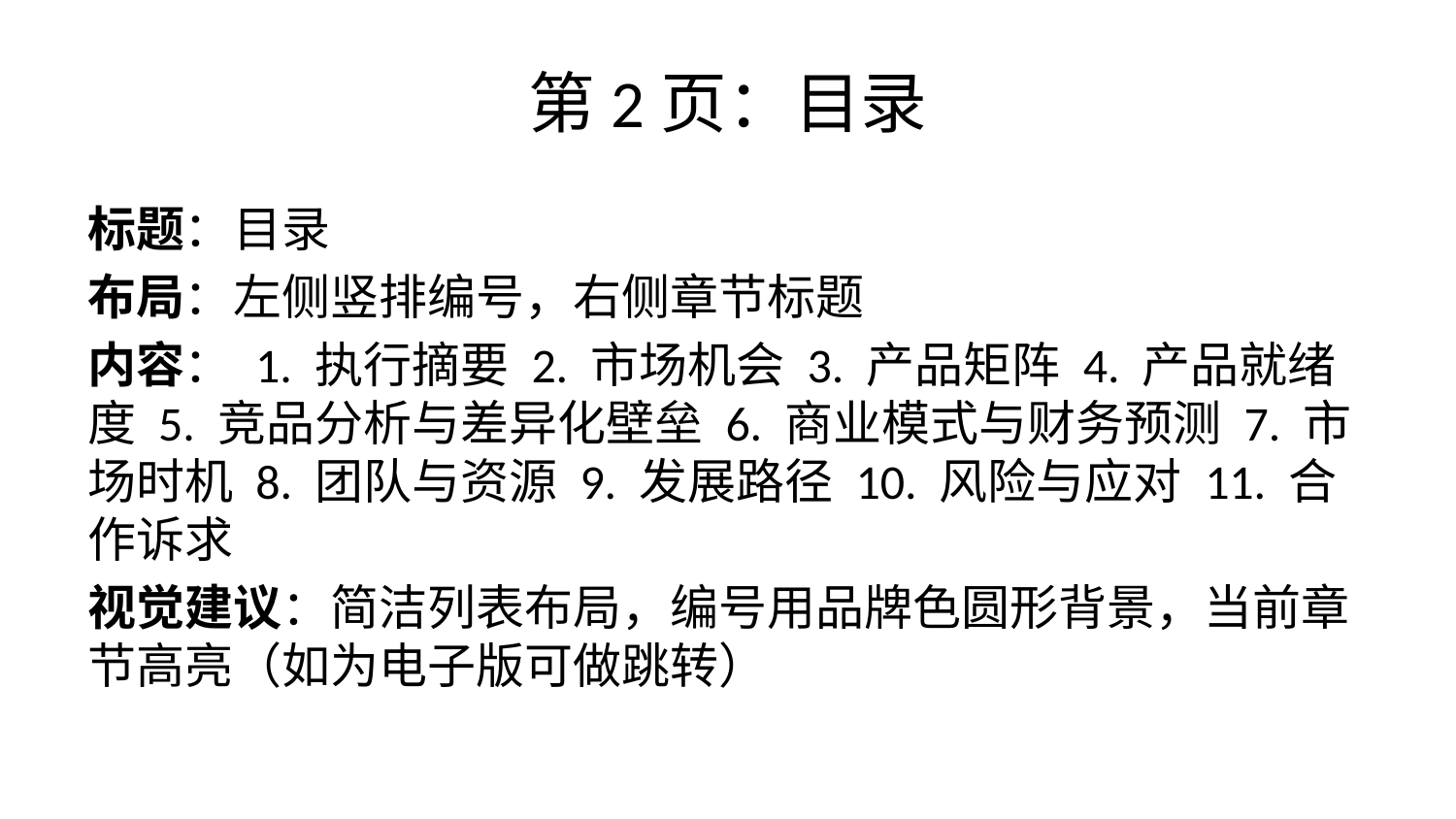

# 第2页：目录
标题：目录
布局：左侧竖排编号，右侧章节标题
内容： 1. 执行摘要 2. 市场机会 3. 产品矩阵 4. 产品就绪度 5. 竞品分析与差异化壁垒 6. 商业模式与财务预测 7. 市场时机 8. 团队与资源 9. 发展路径 10. 风险与应对 11. 合作诉求
视觉建议：简洁列表布局，编号用品牌色圆形背景，当前章节高亮（如为电子版可做跳转）